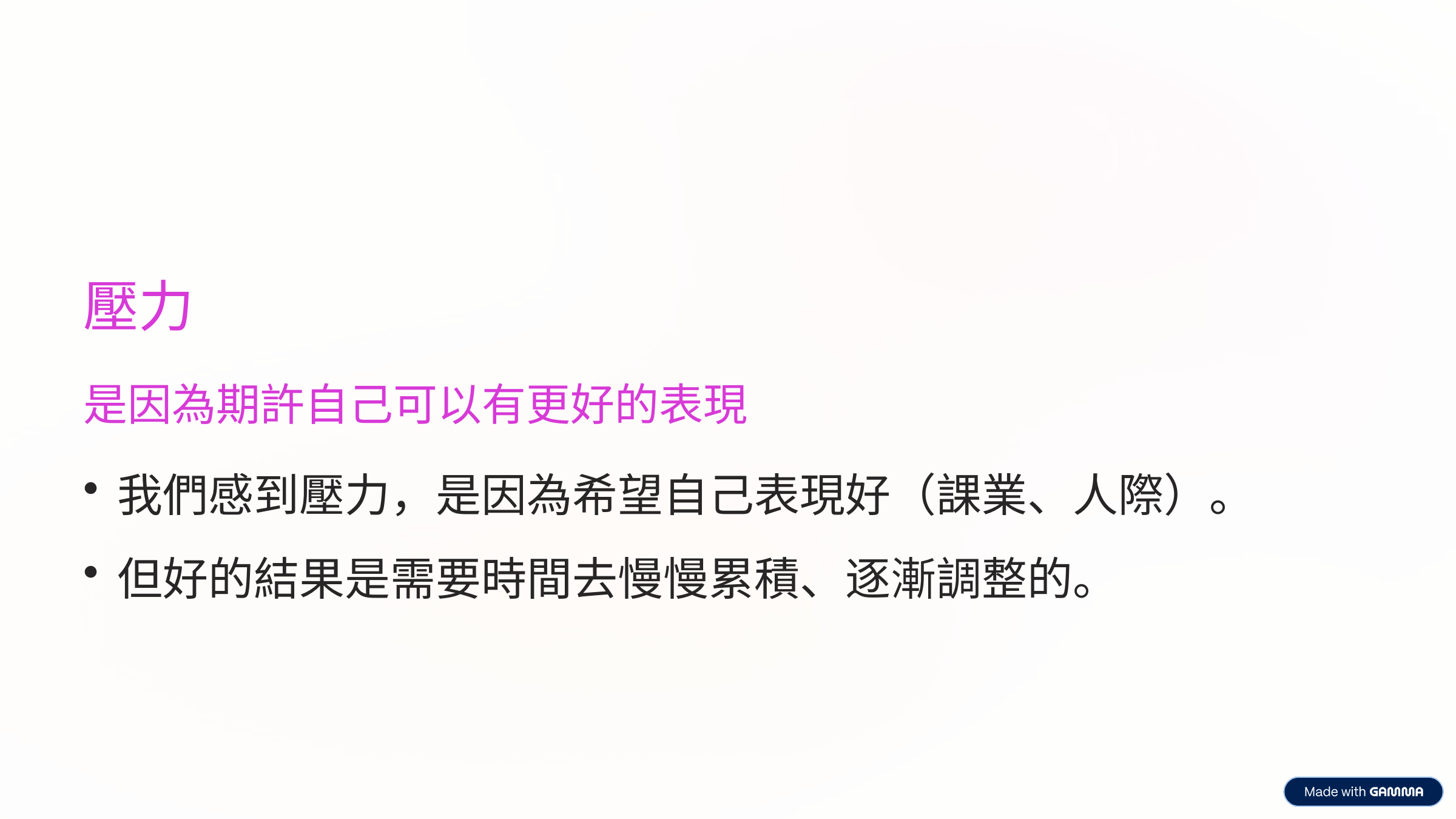

壓力
是因為期許自己可以有更好的表現
我們感到壓力，是因為希望自己表現好（課業、人際）。
但好的結果是需要時間去慢慢累積、逐漸調整的。